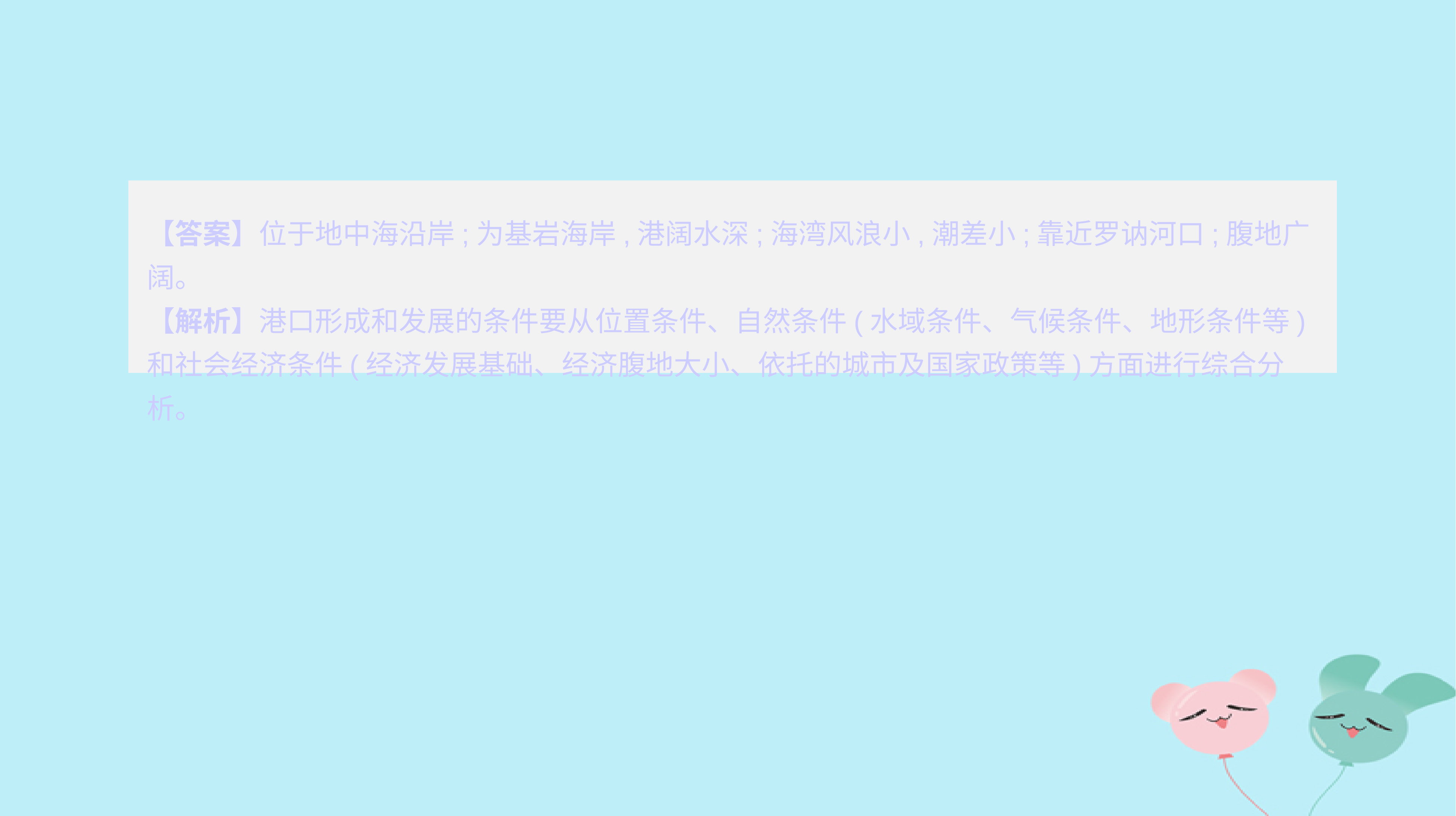

【答案】位于地中海沿岸;为基岩海岸,港阔水深;海湾风浪小,潮差小;靠近罗讷河口;腹地广阔。
【解析】港口形成和发展的条件要从位置条件、自然条件(水域条件、气候条件、地形条件等)和社会经济条件(经济发展基础、经济腹地大小、依托的城市及国家政策等)方面进行综合分析。